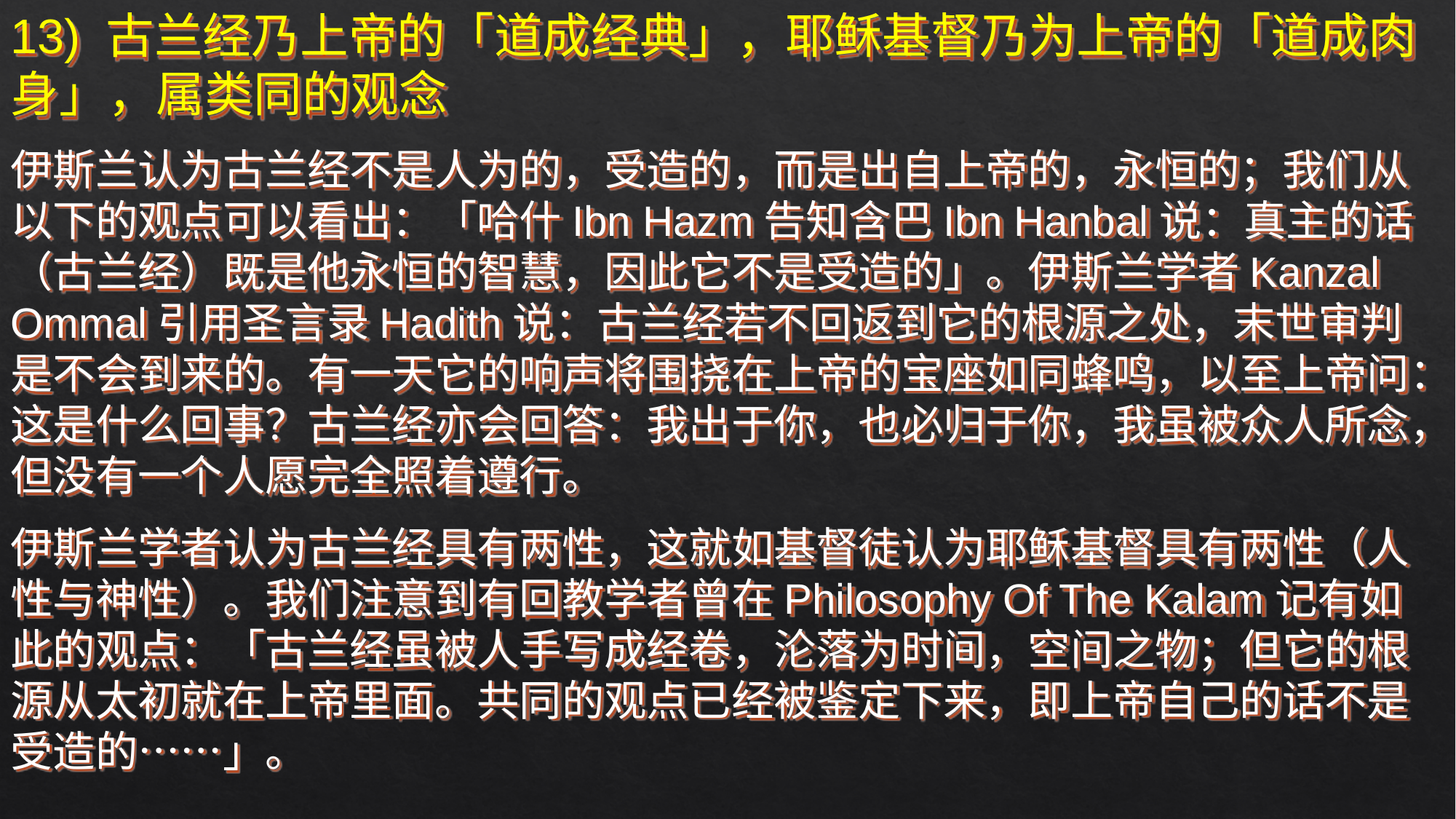

13) 古兰经乃上帝的「道成经典」，耶稣基督乃为上帝的「道成肉身」，属类同的观念
伊斯兰认为古兰经不是人为的，受造的，而是出自上帝的，永恒的；我们从以下的观点可以看出：「哈什Ibn Hazm告知含巴Ibn Hanbal说：真主的话（古兰经）既是他永恒的智慧，因此它不是受造的」。伊斯兰学者Kanzal Ommal引用圣言录Hadith说：古兰经若不回返到它的根源之处，末世审判是不会到来的。有一天它的响声将围挠在上帝的宝座如同蜂鸣，以至上帝问：这是什么回事？古兰经亦会回答：我出于你，也必归于你，我虽被众人所念，但没有一个人愿完全照着遵行。
伊斯兰学者认为古兰经具有两性，这就如基督徒认为耶稣基督具有两性（人性与神性）。我们注意到有回教学者曾在Philosophy Of The Kalam记有如此的观点：「古兰经虽被人手写成经卷，沦落为时间，空间之物；但它的根源从太初就在上帝里面。共同的观点已经被鉴定下来，即上帝自己的话不是受造的……」。